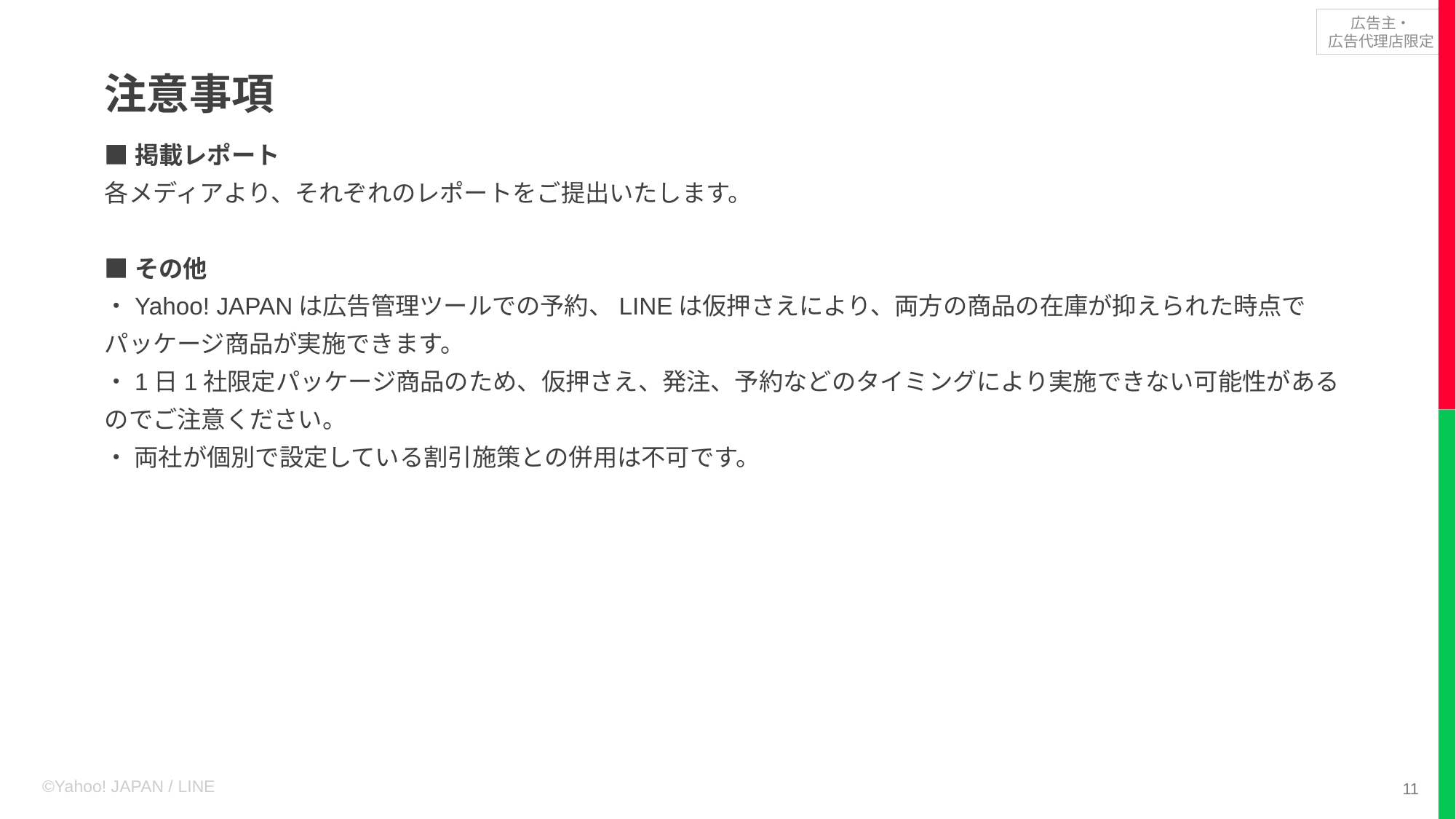

# 注意事項
■掲載レポート
各メディアより、それぞれのレポートをご提出いたします。

■その他
・Yahoo! JAPANは広告管理ツールでの予約、LINEは仮押さえにより、両方の商品の在庫が抑えられた時点でパッケージ商品が実施できます。
・1日1社限定パッケージ商品のため、仮押さえ、発注、予約などのタイミングにより実施できない可能性があるのでご注意ください。
・ 両社が個別で設定している割引施策との併用は不可です。